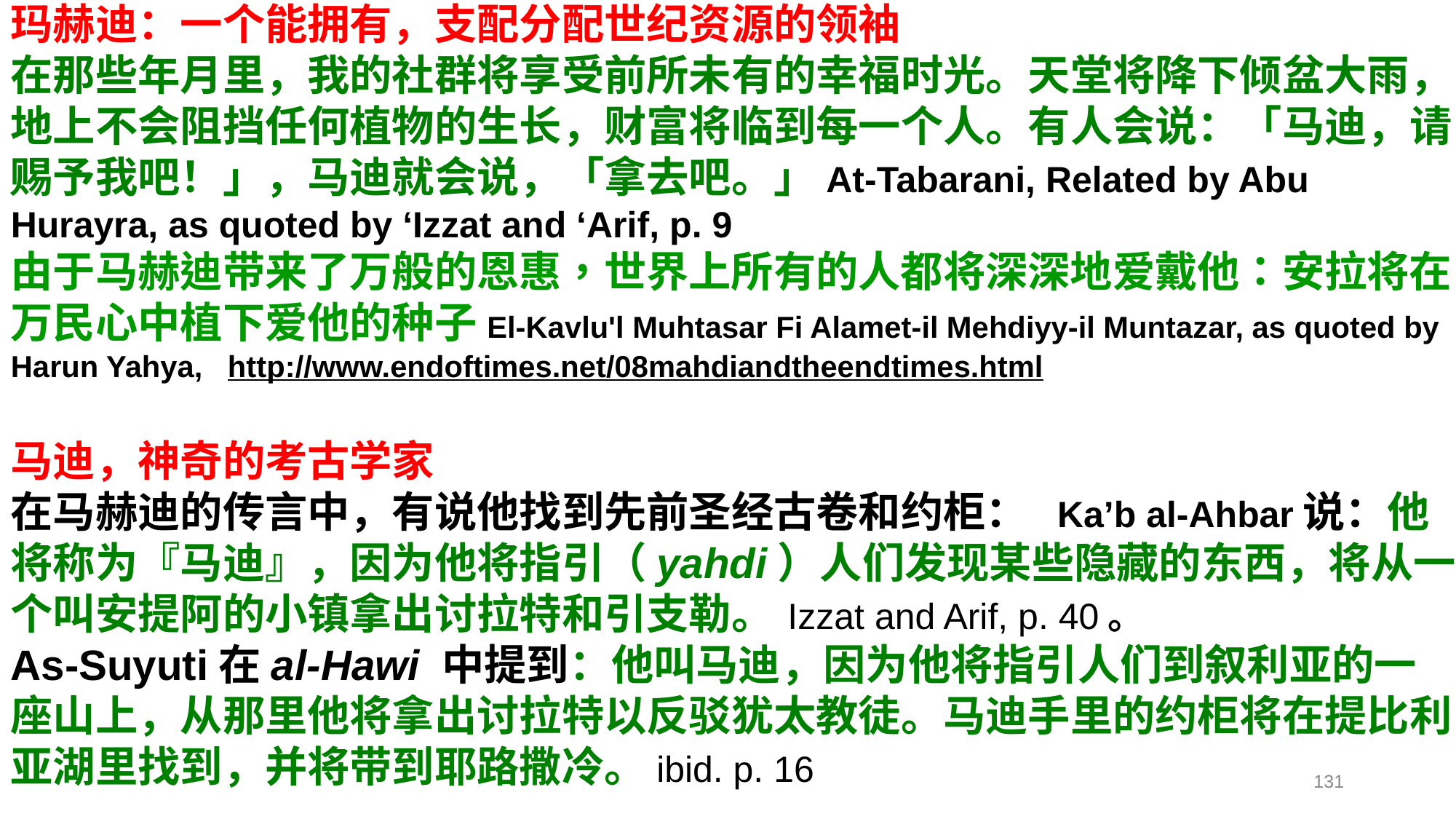

玛赫迪：一个能拥有，支配分配世纪资源的领袖
在那些年月里，我的社群将享受前所未有的幸福时光。天堂将降下倾盆大雨，地上不会阻挡任何植物的生长，财富将临到每一个人。有人会说：「马迪，请赐予我吧！」，马迪就会说，「拿去吧。」At-Tabarani, Related by Abu Hurayra, as quoted by ‘Izzat and ‘Arif, p. 9
由于马赫迪带来了万般的恩惠，世界上所有的人都将深深地爱戴他：安拉将在万民心中植下爱他的种子El-Kavlu'l Muhtasar Fi Alamet-il Mehdiyy-il Muntazar, as quoted by Harun Yahya,   http://www.endoftimes.net/08mahdiandtheendtimes.html

马迪，神奇的考古学家
在马赫迪的传言中，有说他找到先前圣经古卷和约柜：  Ka’b al-Ahbar说：他将称为『马迪』，因为他将指引（yahdi）人们发现某些隐藏的东西，将从一个叫安提阿的小镇拿出讨拉特和引支勒。 Izzat and Arif, p. 40。
As-Suyuti在al-Hawi 中提到：他叫马迪，因为他将指引人们到叙利亚的一座山上，从那里他将拿出讨拉特以反驳犹太教徒。马迪手里的约柜将在提比利亚湖里找到，并将带到耶路撒冷。ibid. p. 16
131